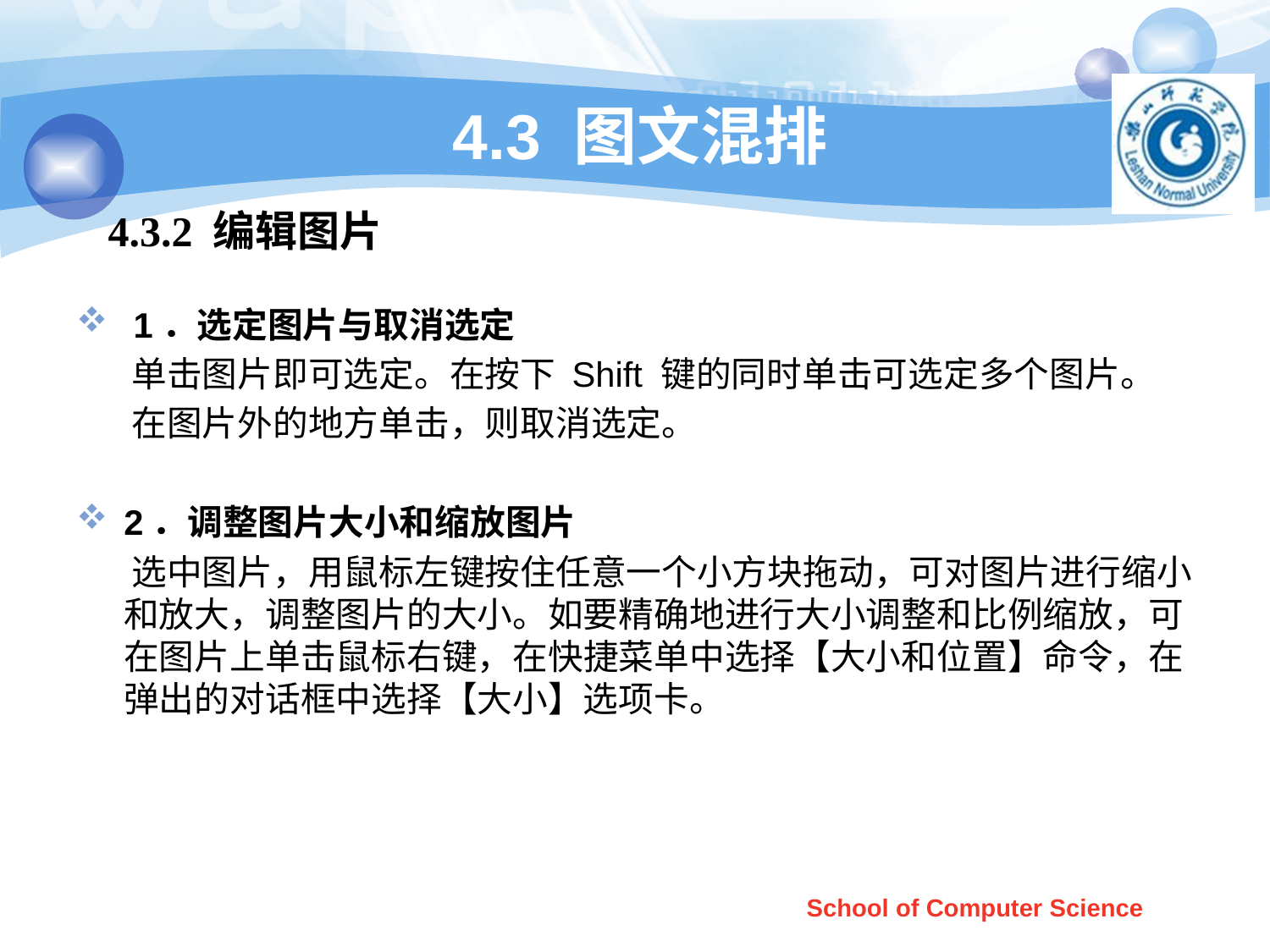

# 4.3 图文混排
4.3.2 编辑图片
 1．选定图片与取消选定
      单击图片即可选定。在按下 Shift 键的同时单击可选定多个图片。
      在图片外的地方单击，则取消选定。

2．调整图片大小和缩放图片
      选中图片，用鼠标左键按住任意一个小方块拖动，可对图片进行缩小和放大，调整图片的大小。如要精确地进行大小调整和比例缩放，可在图片上单击鼠标右键，在快捷菜单中选择【大小和位置】命令，在弹出的对话框中选择【大小】选项卡。
School of Computer Science